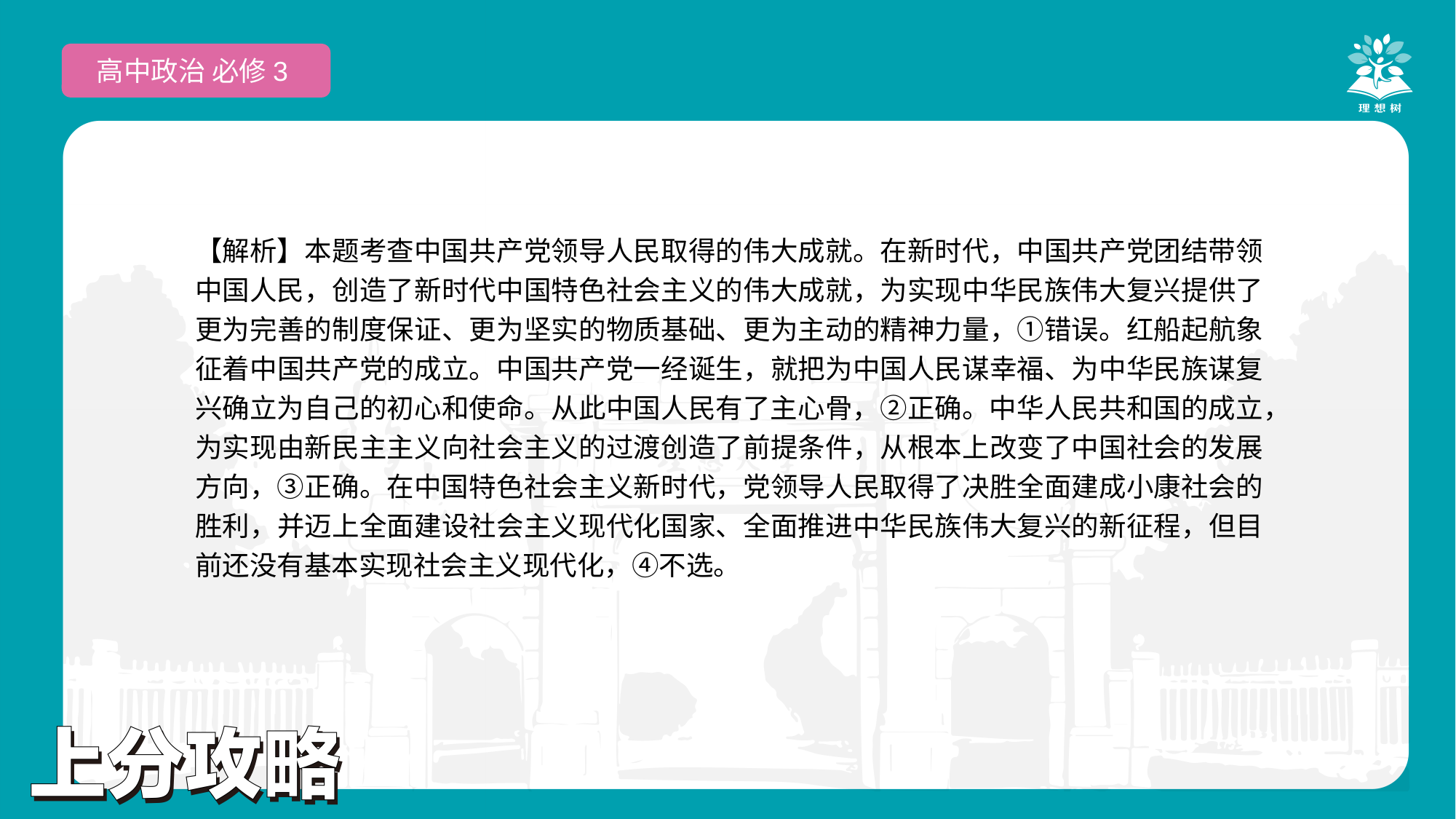

高中政治 必修3
【解析】本题考查中国共产党领导人民取得的伟大成就。在新时代，中国共产党团结带领中国人民，创造了新时代中国特色社会主义的伟大成就，为实现中华民族伟大复兴提供了更为完善的制度保证、更为坚实的物质基础、更为主动的精神力量，①错误。红船起航象征着中国共产党的成立。中国共产党一经诞生，就把为中国人民谋幸福、为中华民族谋复兴确立为自己的初心和使命。从此中国人民有了主心骨，②正确。中华人民共和国的成立，为实现由新民主主义向社会主义的过渡创造了前提条件，从根本上改变了中国社会的发展方向，③正确。在中国特色社会主义新时代，党领导人民取得了决胜全面建成小康社会的胜利，并迈上全面建设社会主义现代化国家、全面推进中华民族伟大复兴的新征程，但目前还没有基本实现社会主义现代化，④不选。